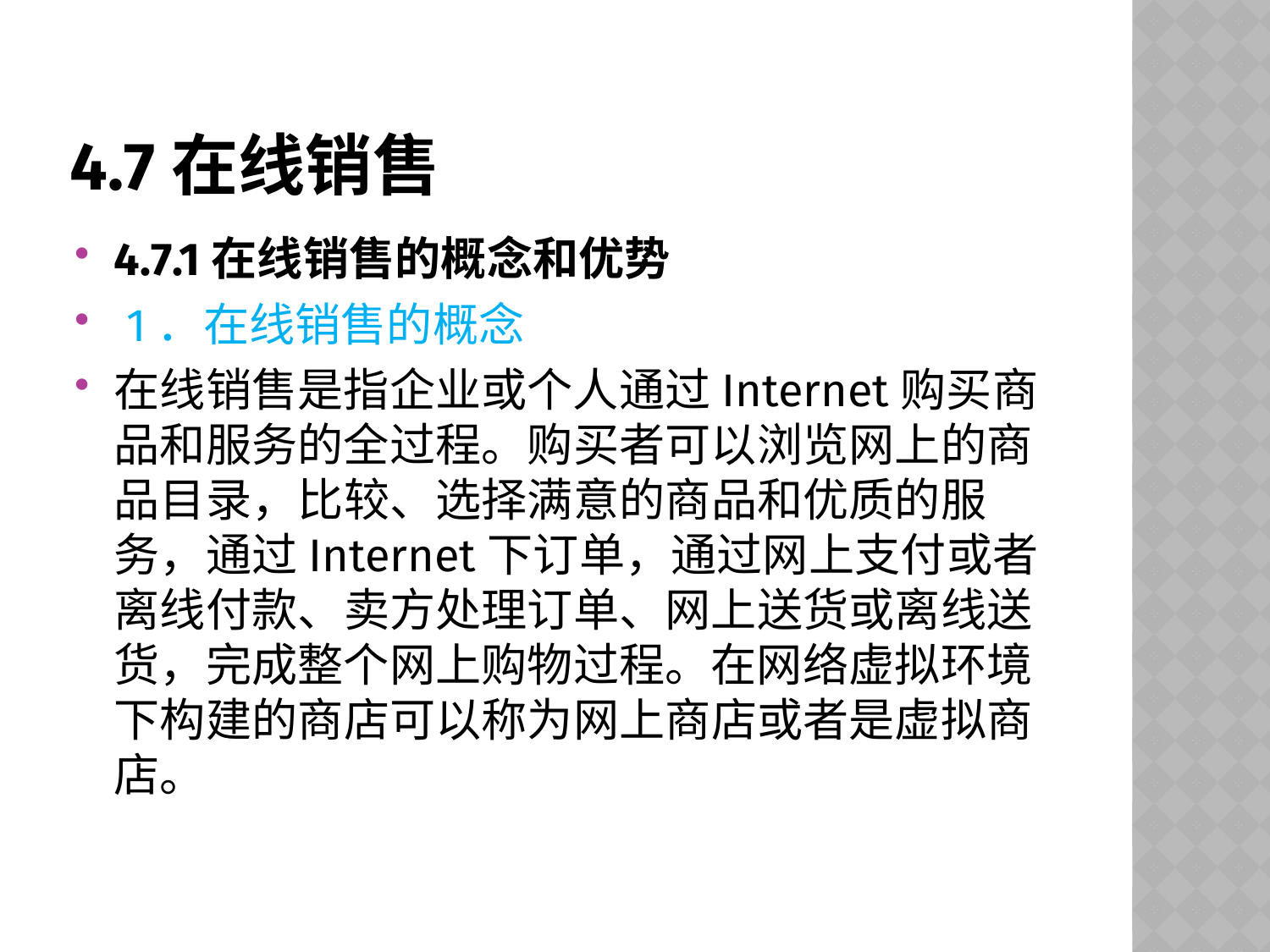

# 4.7在线销售
4.7.1在线销售的概念和优势
 1．在线销售的概念
在线销售是指企业或个人通过Internet购买商品和服务的全过程。购买者可以浏览网上的商品目录，比较、选择满意的商品和优质的服务，通过Internet下订单，通过网上支付或者离线付款、卖方处理订单、网上送货或离线送货，完成整个网上购物过程。在网络虚拟环境下构建的商店可以称为网上商店或者是虚拟商店。